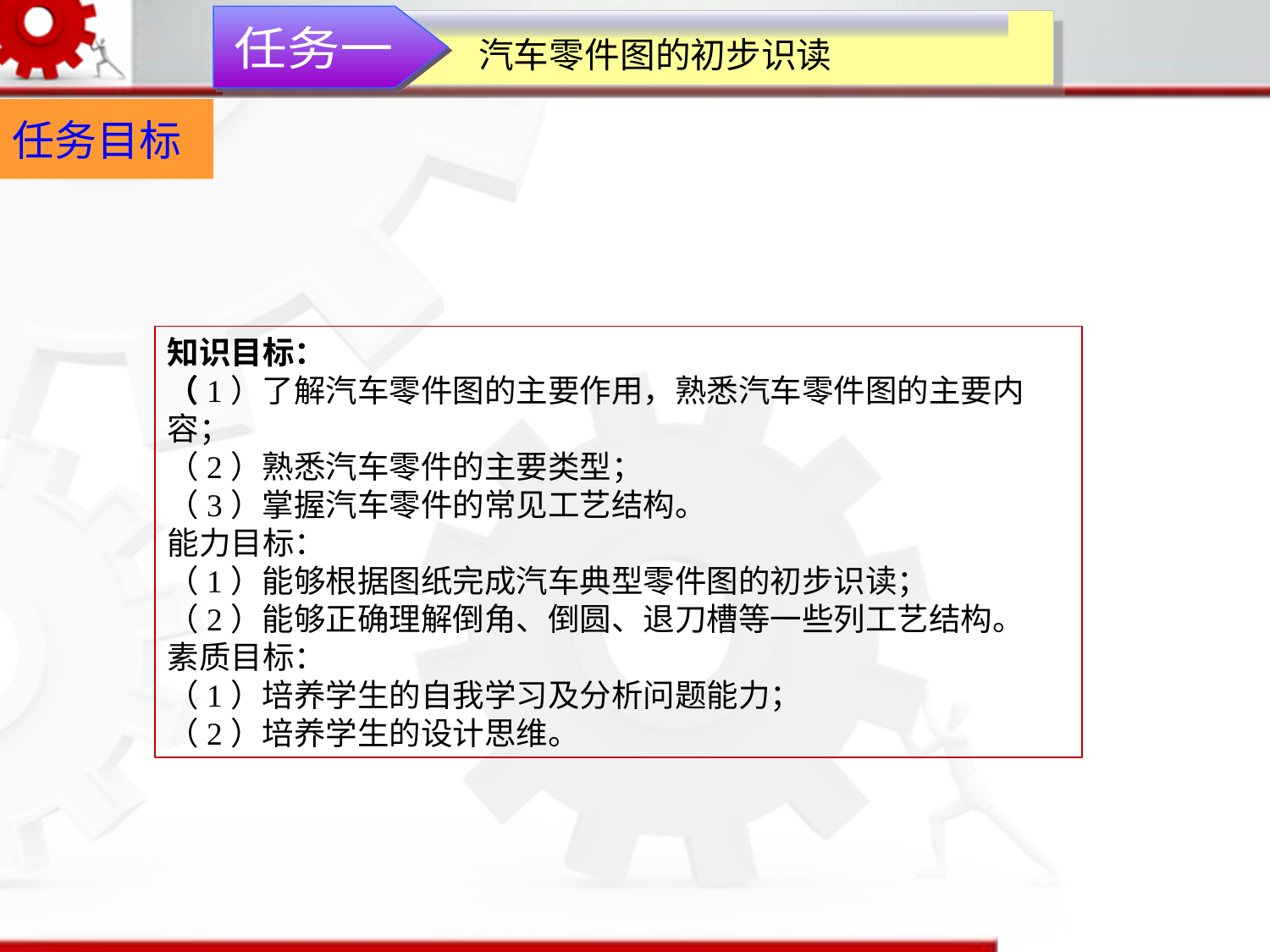

汽车零件图的初步识读
任务一
任务目标
知识目标：（1）了解汽车零件图的主要作用，熟悉汽车零件图的主要内容； （2）熟悉汽车零件的主要类型；（3）掌握汽车零件的常见工艺结构。能力目标：（1）能够根据图纸完成汽车典型零件图的初步识读；（2）能够正确理解倒角、倒圆、退刀槽等一些列工艺结构。素质目标：（1）培养学生的自我学习及分析问题能力；（2）培养学生的设计思维。